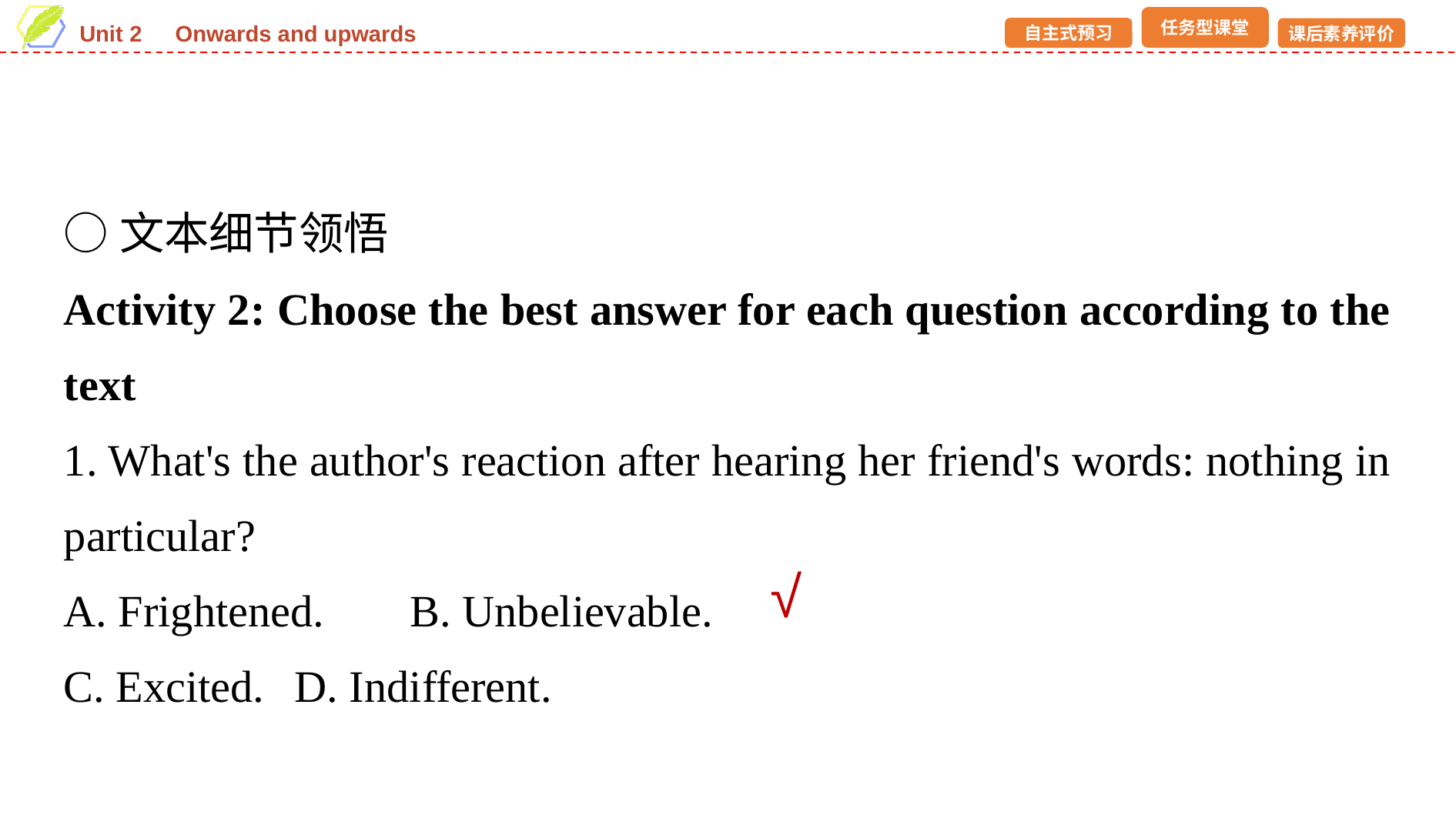

○文本细节领悟
Activity 2: Choose the best answer for each question according to the text
1. What's the author's reaction after hearing her friend's words: nothing in particular?
A. Frightened. 	B. Unbelievable.
C. Excited. 	D. Indifferent.
√